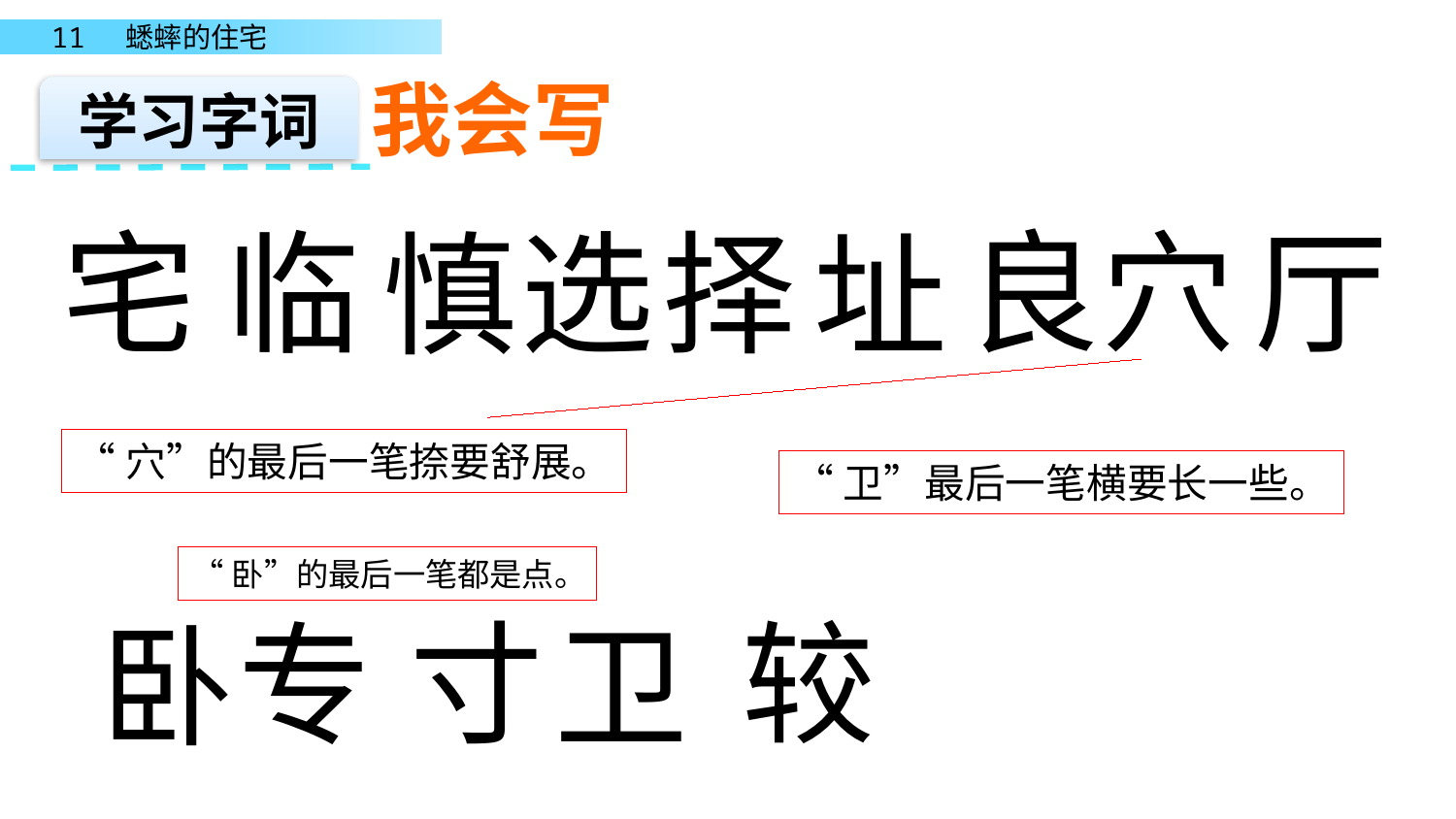

我会写
学习字词
良
穴
厅
宅
临
选
择
慎
址
“穴”的最后一笔捺要舒展。
“卫”最后一笔横要长一些。
“卧”的最后一笔都是点。
寸
较
专
卧
卫